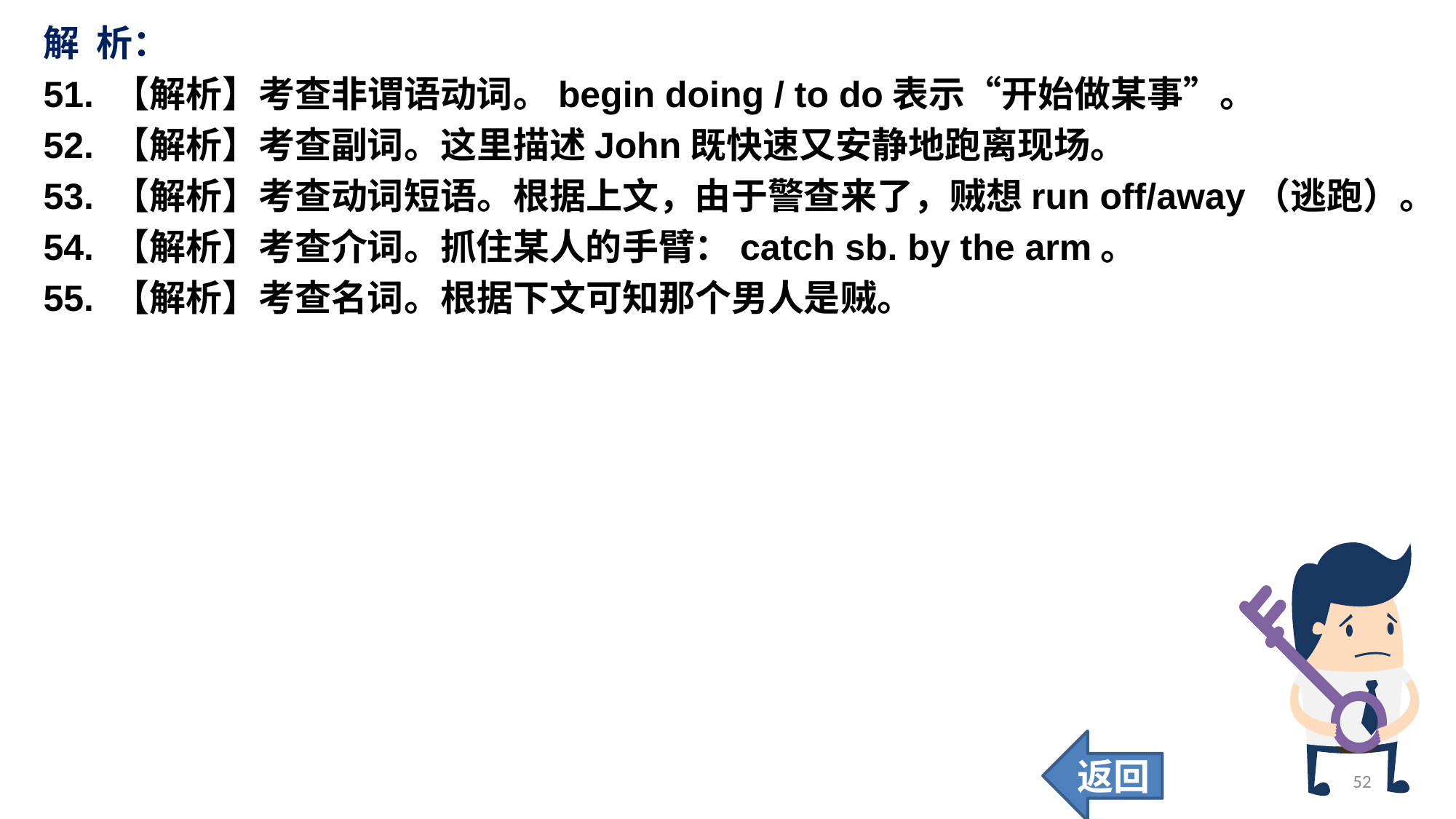

解  析：
51. 【解析】考查非谓语动词。begin doing / to do表示“开始做某事”。
52. 【解析】考查副词。这里描述John既快速又安静地跑离现场。
53. 【解析】考查动词短语。根据上文，由于警查来了，贼想run off/away（逃跑）。
54. 【解析】考查介词。抓住某人的手臂：catch sb. by the arm。
55. 【解析】考查名词。根据下文可知那个男人是贼。

返回
52